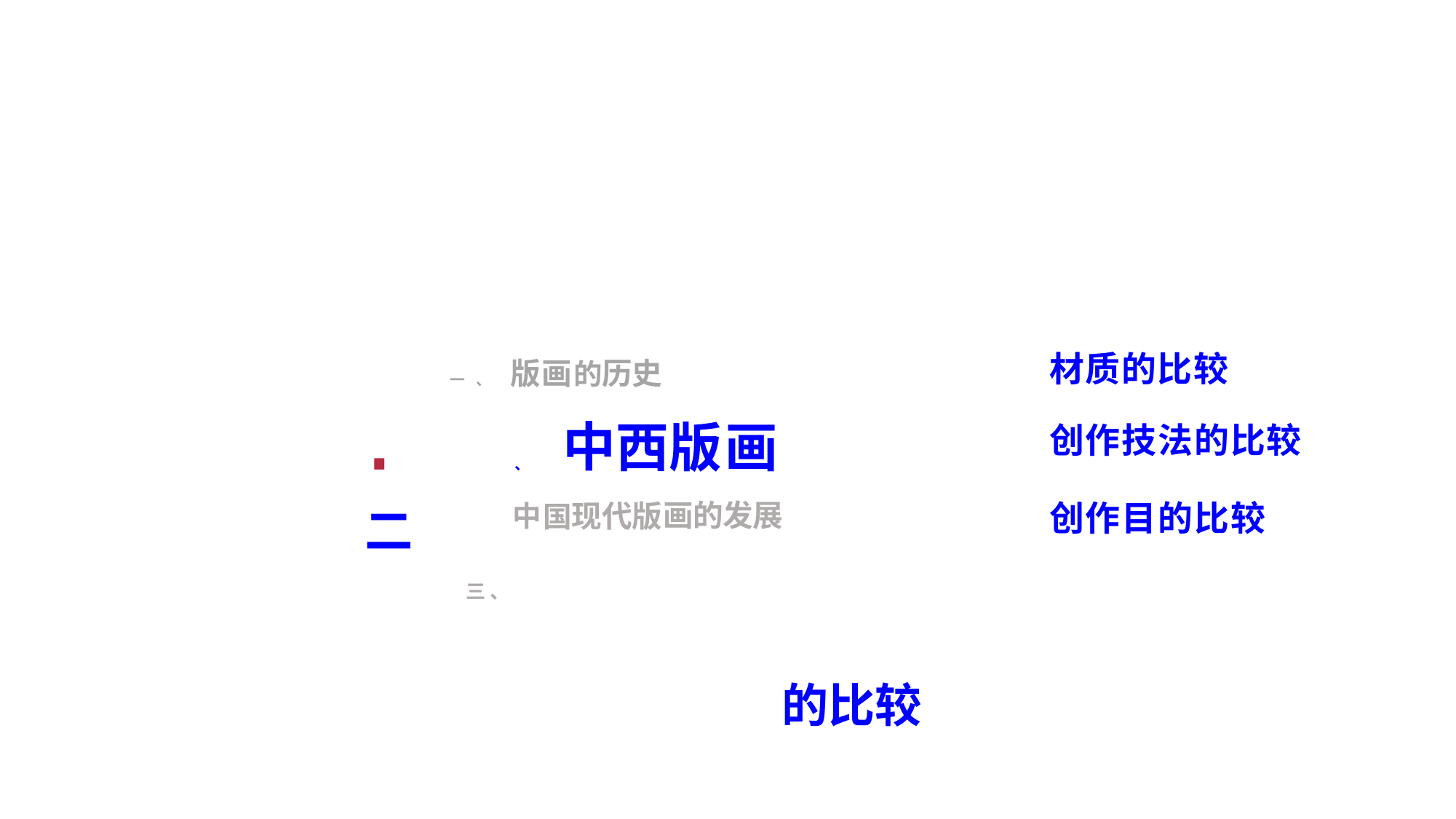

的比较 {

材质的比较

创作技法的比较
创作目的比较

的

历史

版

画

一 、
. 二

三 、

中

版

西

画

、

画的

发展

中

代版

国

现